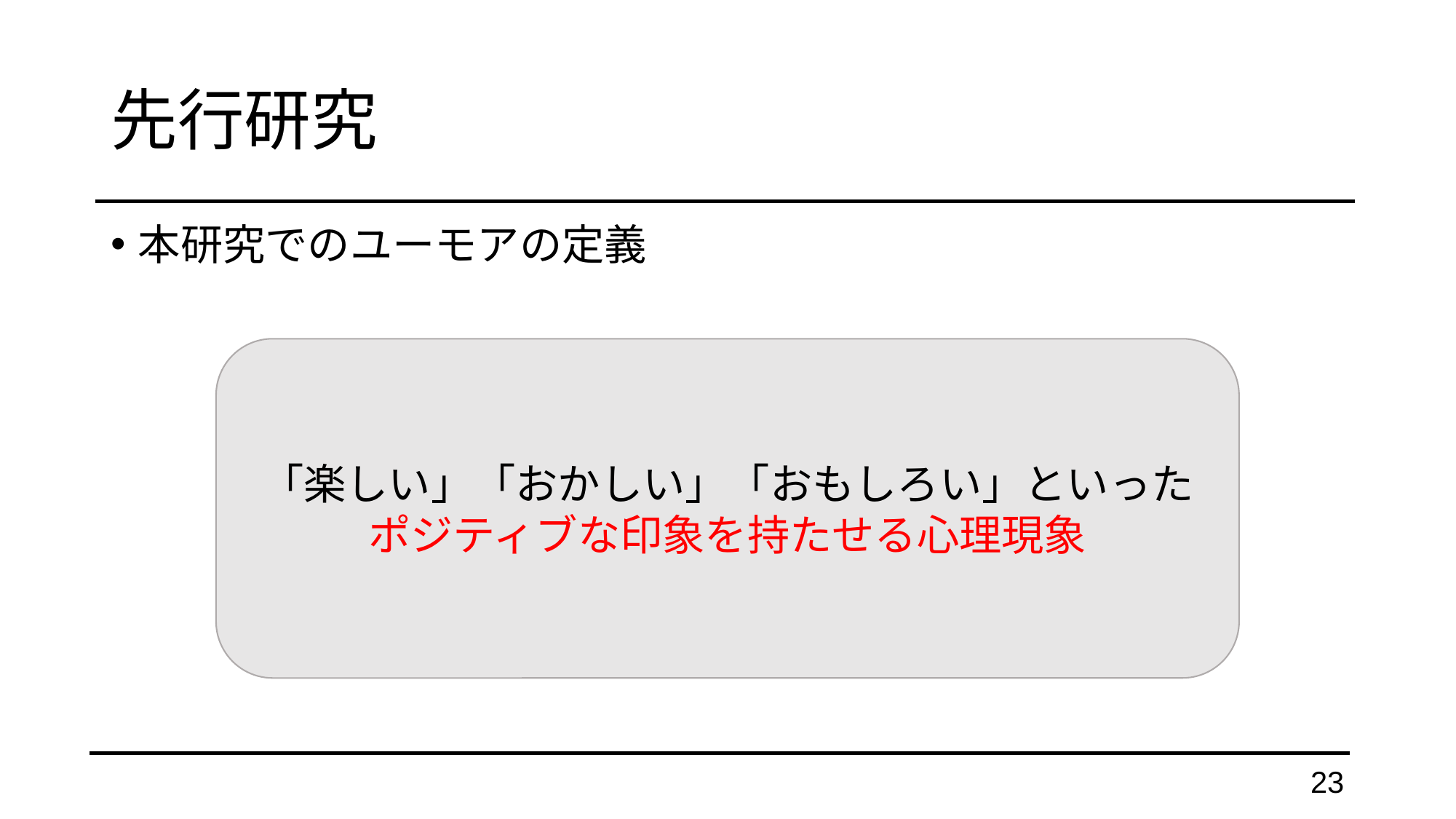

# 先行研究
本研究でのユーモアの定義
「楽しい」「おかしい」「おもしろい」といったポジティブな印象を持たせる心理現象
23